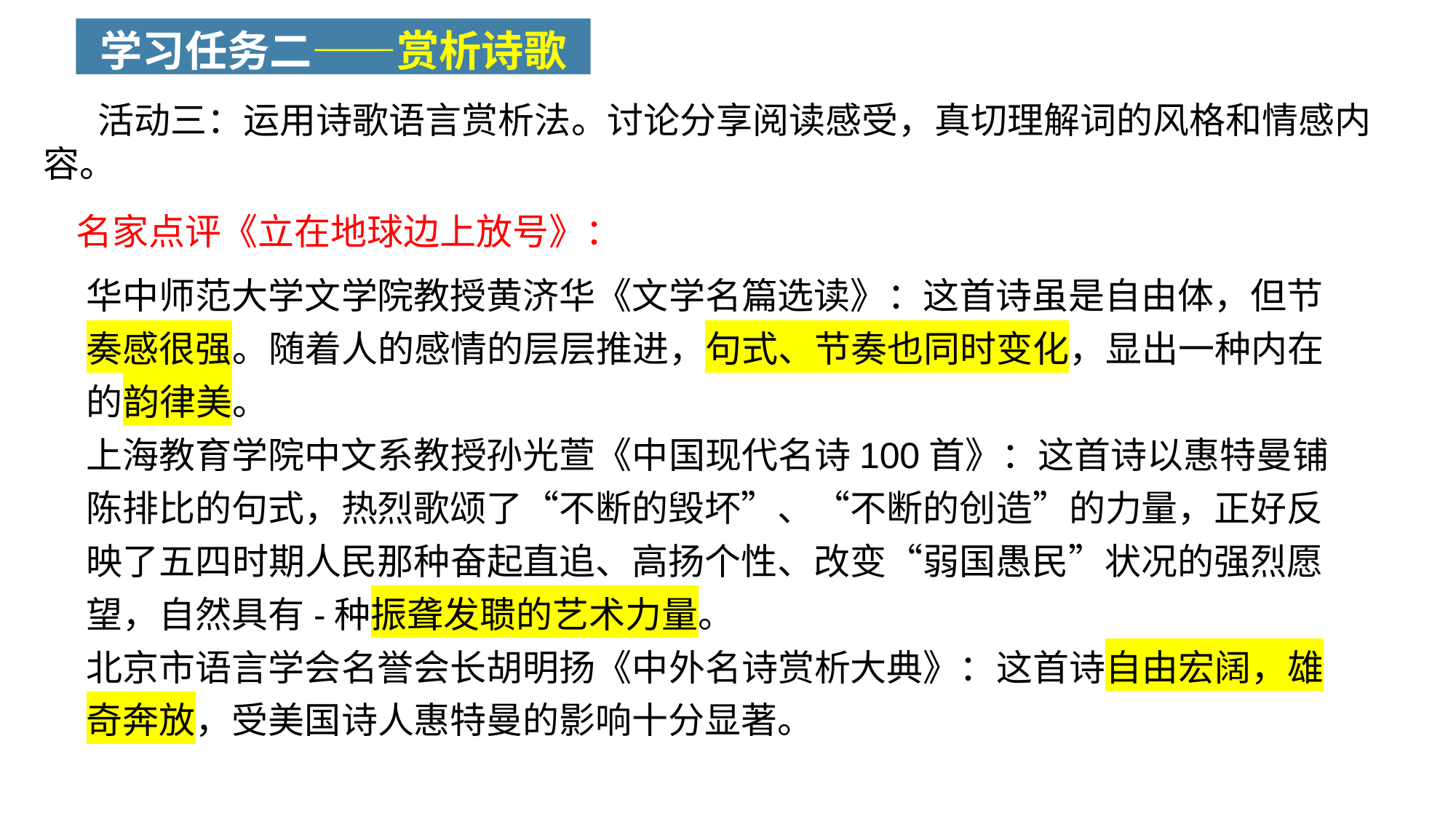

学习任务二——赏析诗歌
活动三：运用诗歌语言赏析法。讨论分享阅读感受，真切理解词的风格和情感内容。
名家点评《立在地球边上放号》：
华中师范大学文学院教授黄济华《文学名篇选读》：这首诗虽是自由体，但节奏感很强。随着人的感情的层层推进，句式、节奏也同时变化，显出一种内在的韵律美。
上海教育学院中文系教授孙光萱《中国现代名诗100首》：这首诗以惠特曼铺陈排比的句式，热烈歌颂了“不断的毁坏”、“不断的创造”的力量，正好反映了五四时期人民那种奋起直追、高扬个性、改变“弱国愚民”状况的强烈愿望，自然具有-种振聋发聩的艺术力量。
北京市语言学会名誉会长胡明扬《中外名诗赏析大典》：这首诗自由宏阔，雄奇奔放，受美国诗人惠特曼的影响十分显著。